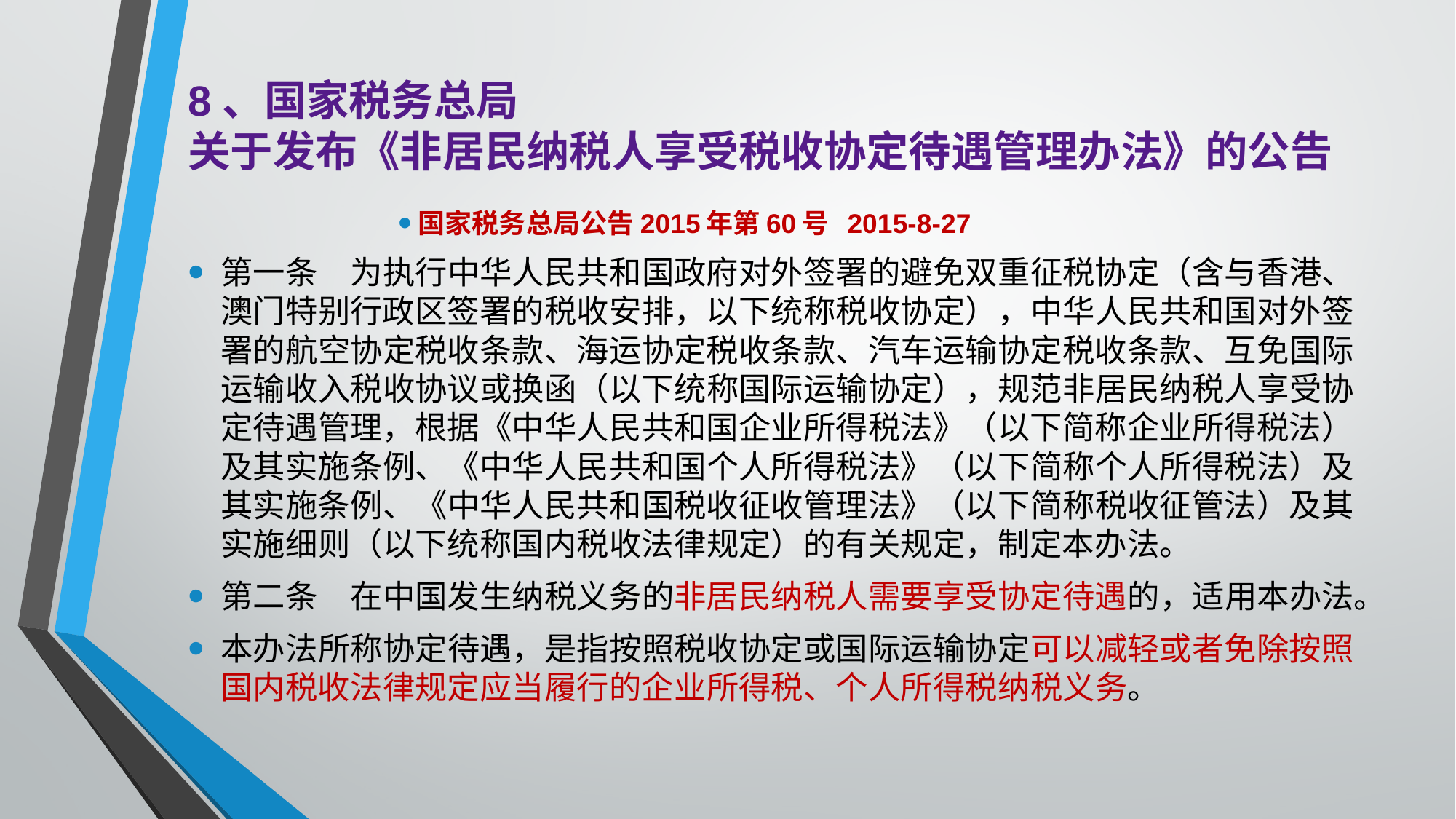

# 8、国家税务总局 关于发布《非居民纳税人享受税收协定待遇管理办法》的公告
国家税务总局公告2015年第60号  2015-8-27
第一条　为执行中华人民共和国政府对外签署的避免双重征税协定（含与香港、澳门特别行政区签署的税收安排，以下统称税收协定），中华人民共和国对外签署的航空协定税收条款、海运协定税收条款、汽车运输协定税收条款、互免国际运输收入税收协议或换函（以下统称国际运输协定），规范非居民纳税人享受协定待遇管理，根据《中华人民共和国企业所得税法》（以下简称企业所得税法）及其实施条例、《中华人民共和国个人所得税法》（以下简称个人所得税法）及其实施条例、《中华人民共和国税收征收管理法》（以下简称税收征管法）及其实施细则（以下统称国内税收法律规定）的有关规定，制定本办法。
第二条　在中国发生纳税义务的非居民纳税人需要享受协定待遇的，适用本办法。
本办法所称协定待遇，是指按照税收协定或国际运输协定可以减轻或者免除按照国内税收法律规定应当履行的企业所得税、个人所得税纳税义务。